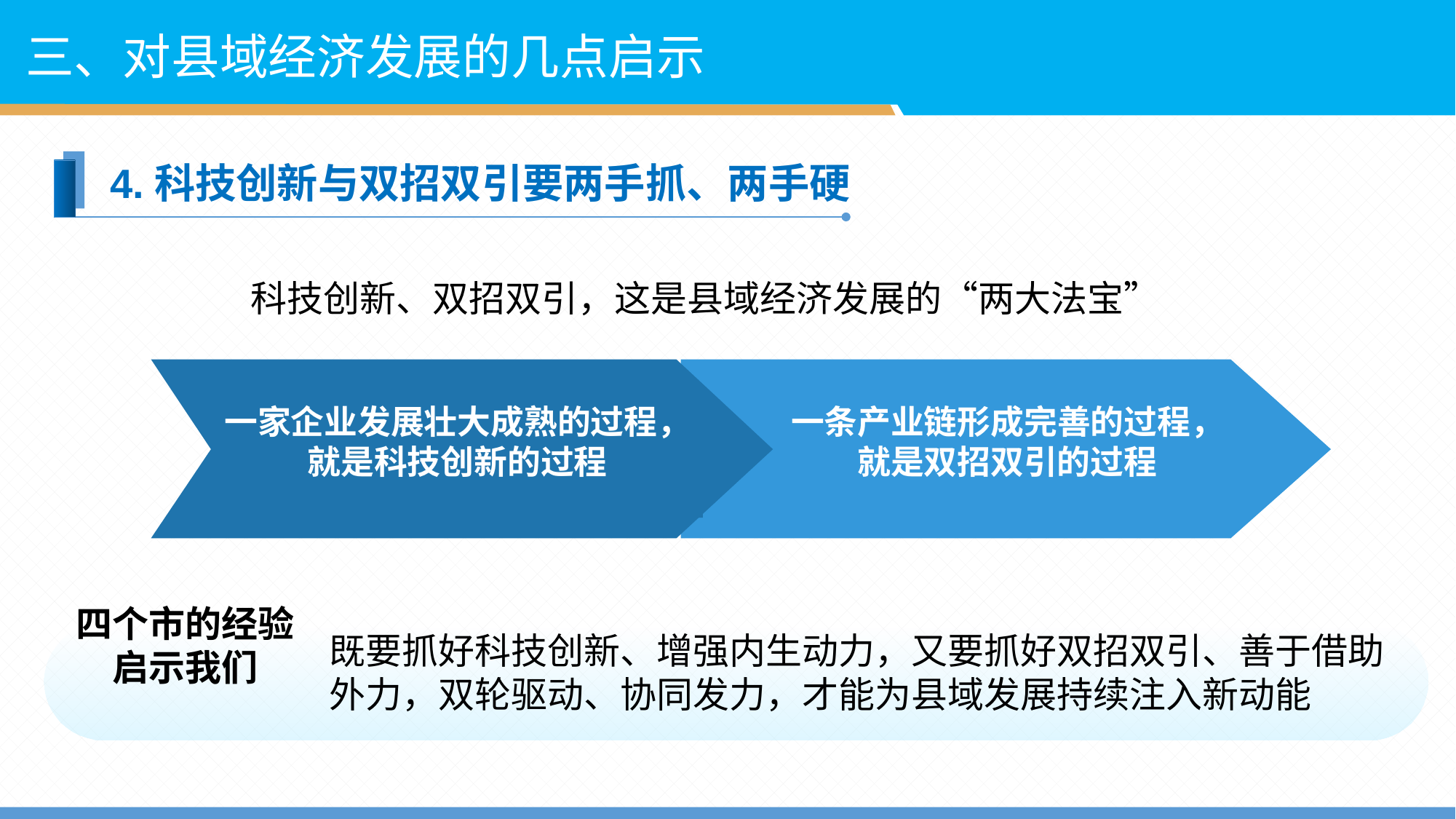

三、对县域经济发展的几点启示

4.科技创新与双招双引要两手抓、两手硬

科技创新、双招双引，这是县域经济发展的“两大法宝”

一家企业发展壮大成熟的过程，就是科技创新的过程
一条产业链形成完善的过程，就是双招双引的过程
四个市的经验
启示我们

既要抓好科技创新、增强内生动力，又要抓好双招双引、善于借助外力，双轮驱动、协同发力，才能为县域发展持续注入新动能